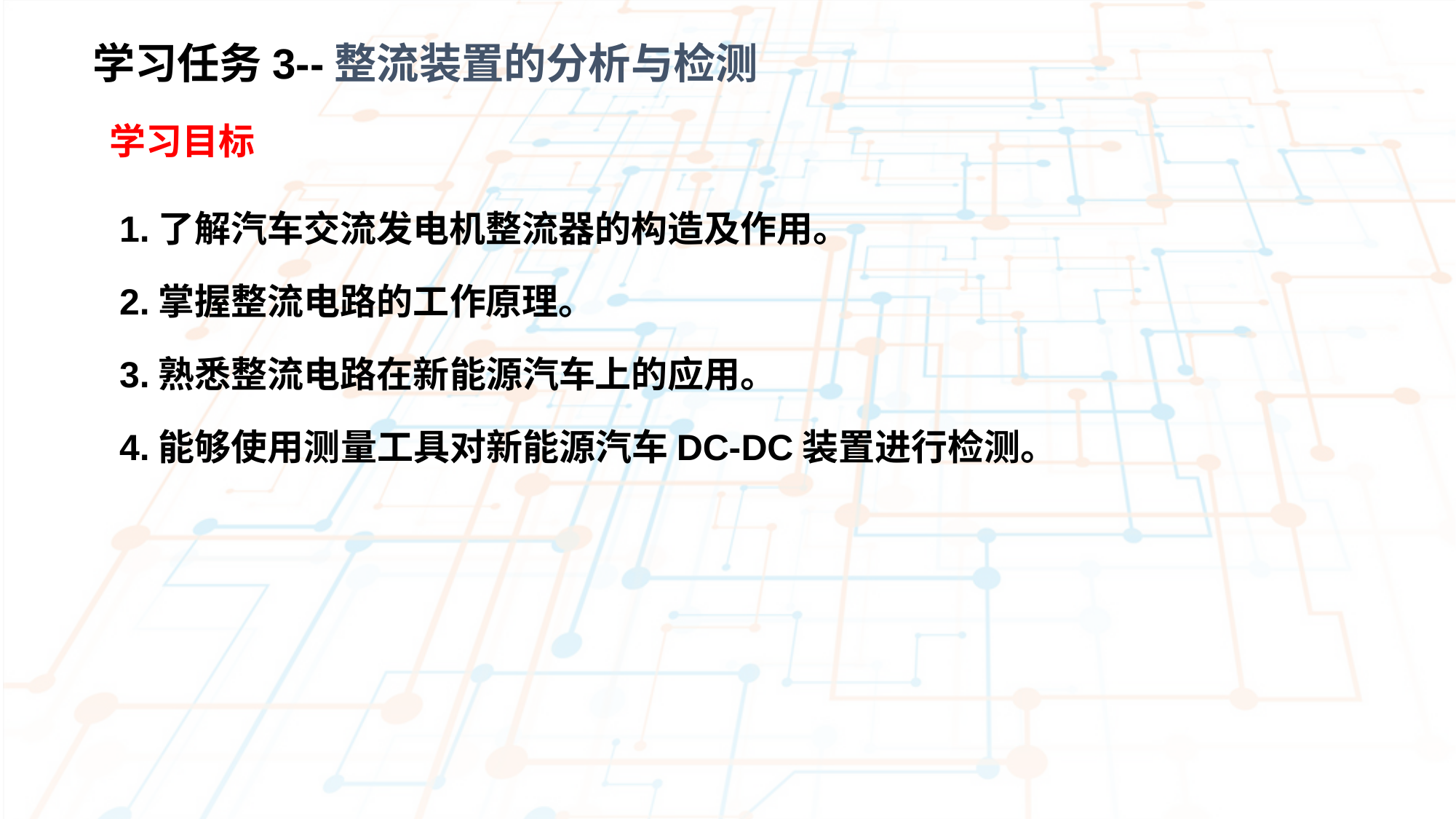

学习任务3--整流装置的分析与检测
 学习目标

1.了解汽车交流发电机整流器的构造及作用。
2.掌握整流电路的工作原理。
3.熟悉整流电路在新能源汽车上的应用。
4.能够使用测量工具对新能源汽车DC-DC装置进行检测。